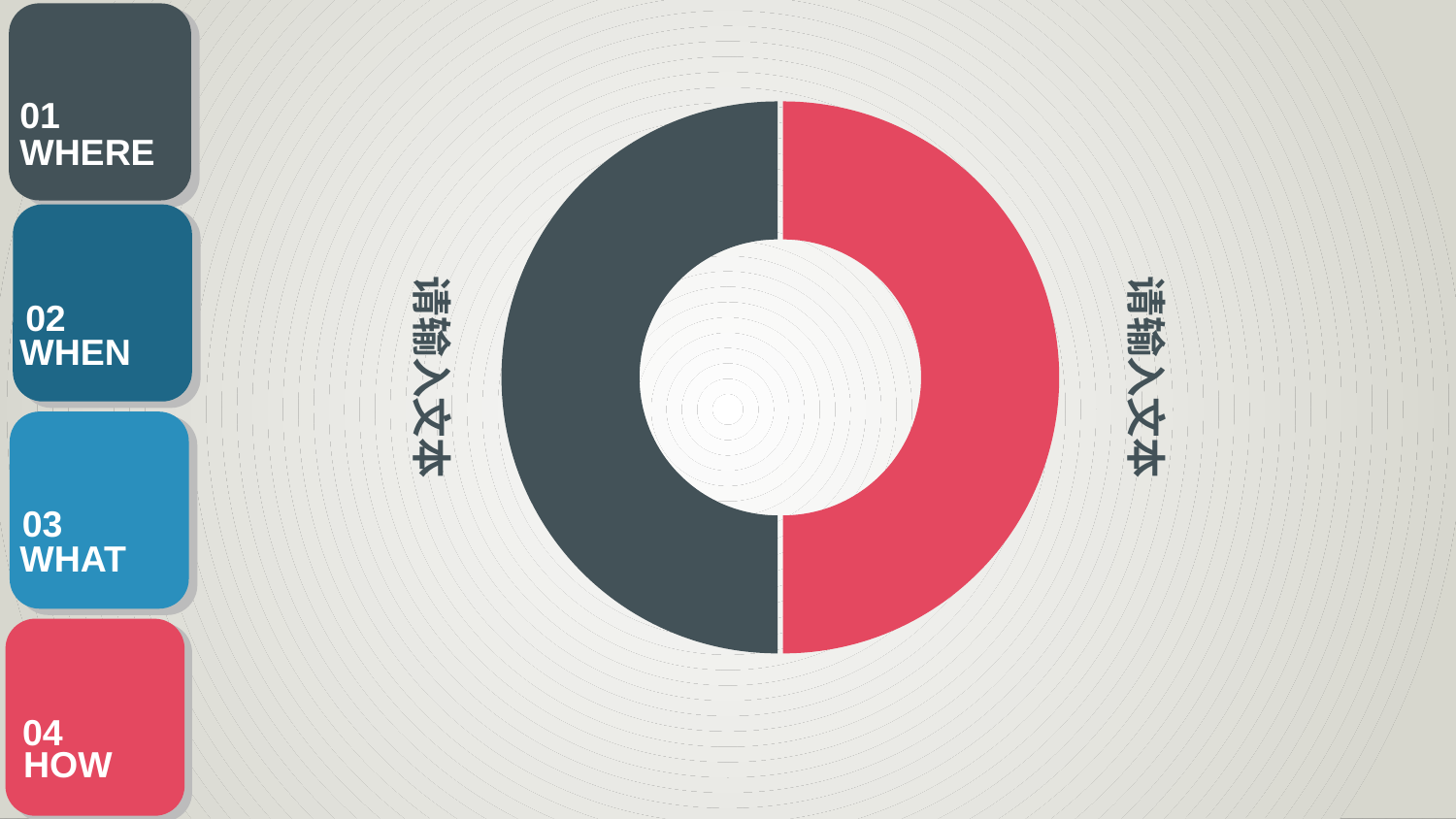

### Chart

| Category | 销售额 |
|---|---|
| 第一季度 | 0.5 |
| 第二季度 | 0.5 |
请输入文本
请输入文本